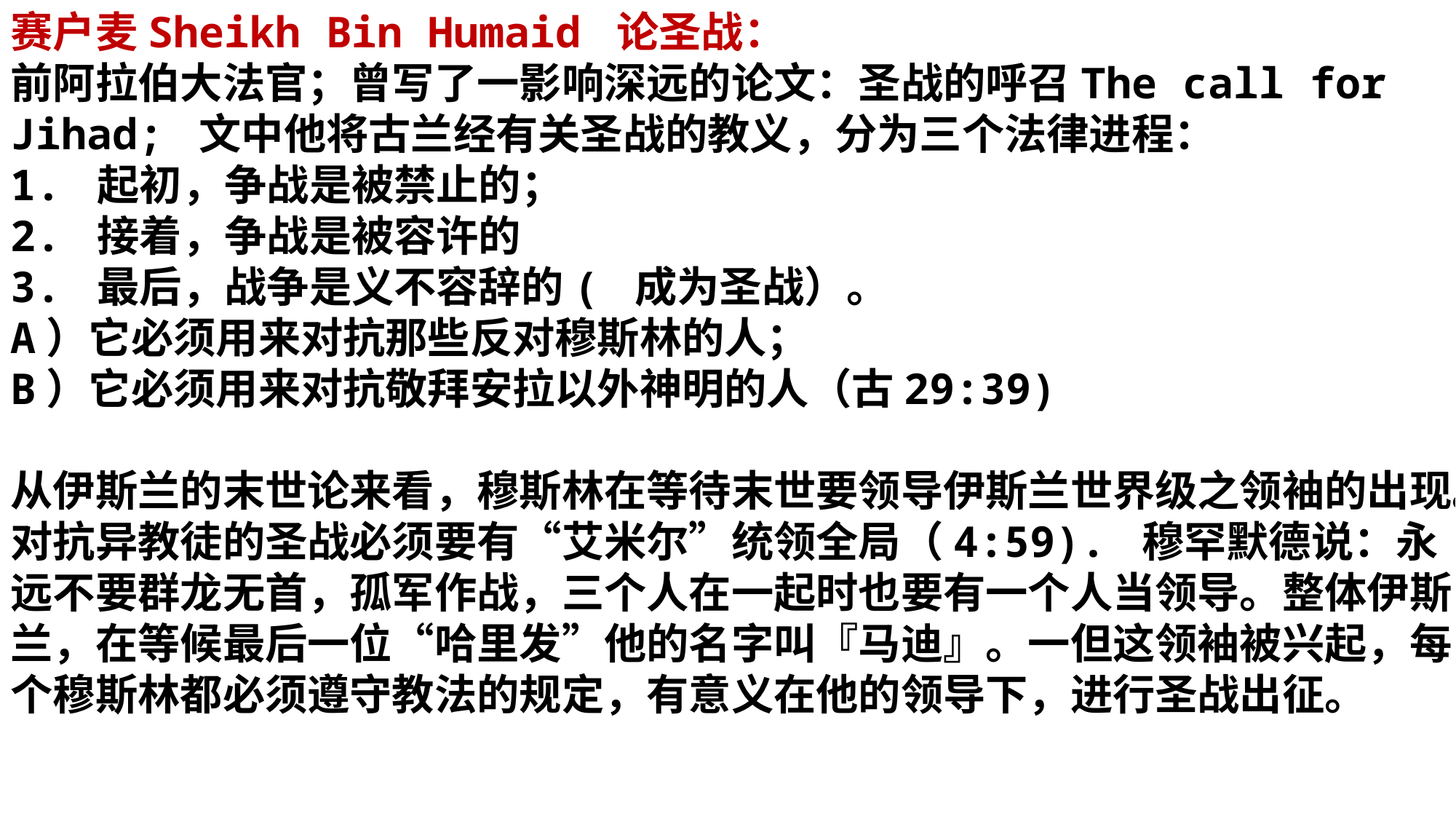

赛户麦Sheikh Bin Humaid 论圣战：
前阿拉伯大法官；曾写了一影响深远的论文：圣战的呼召The call for Jihad; 文中他将古兰经有关圣战的教义，分为三个法律进程：
1. 起初，争战是被禁止的；
2. 接着，争战是被容许的
3. 最后，战争是义不容辞的( 成为圣战）。
A）它必须用来对抗那些反对穆斯林的人；
B）它必须用来对抗敬拜安拉以外神明的人（古29:39)

从伊斯兰的末世论来看，穆斯林在等待末世要领导伊斯兰世界级之领袖的出现。对抗异教徒的圣战必须要有“艾米尔”统领全局（4:59). 穆罕默德说：永远不要群龙无首，孤军作战，三个人在一起时也要有一个人当领导。整体伊斯兰，在等候最后一位“哈里发”他的名字叫『马迪』。一但这领袖被兴起，每个穆斯林都必须遵守教法的规定，有意义在他的领导下，进行圣战出征。